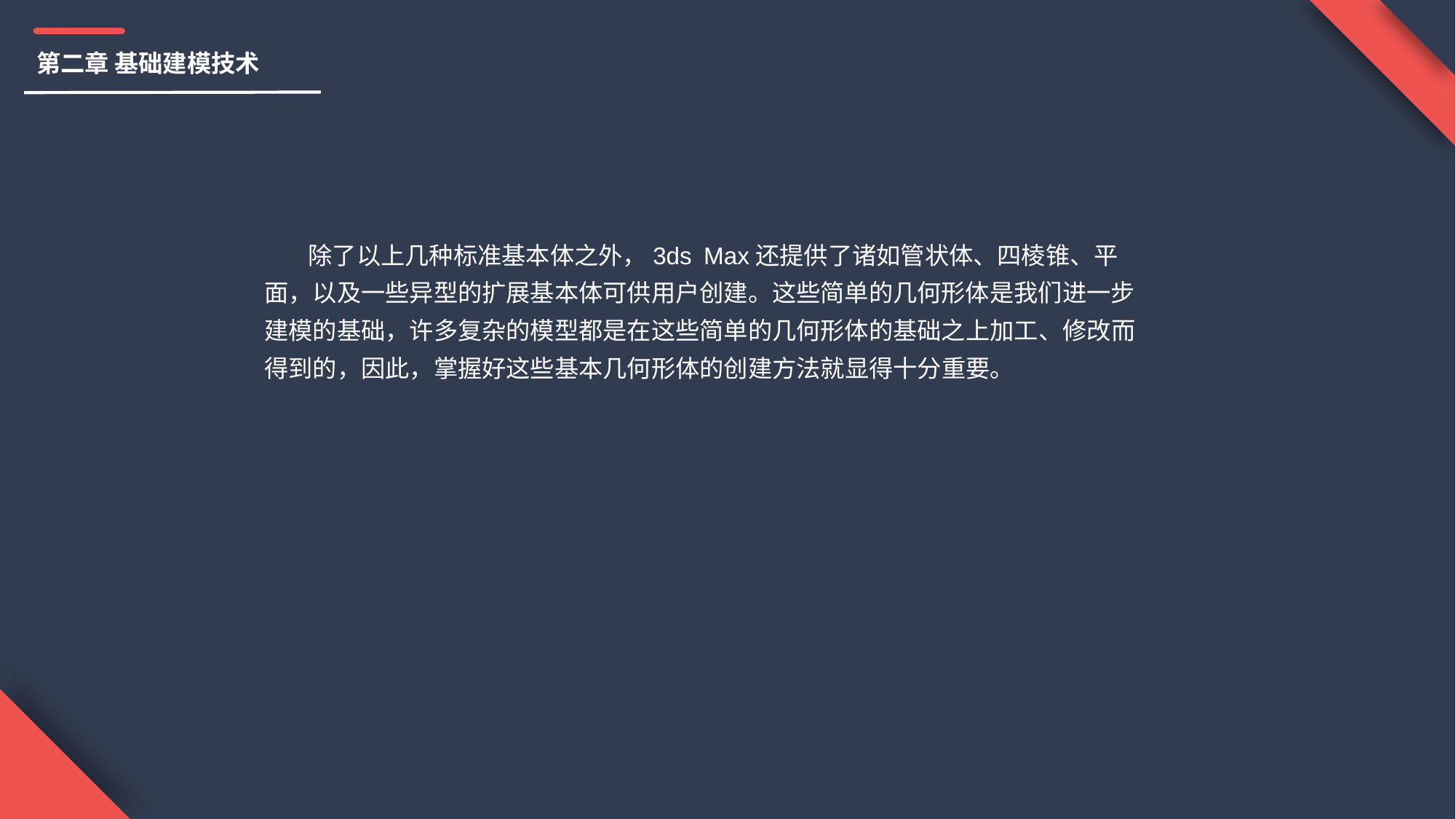

第二章 基础建模技术
       除了以上几种标准基本体之外，3dsMax还提供了诸如管状体、四棱锥、平面，以及一些异型的扩展基本体可供用户创建。这些简单的几何形体是我们进一步建模的基础，许多复杂的模型都是在这些简单的几何形体的基础之上加工、修改而得到的，因此，掌握好这些基本几何形体的创建方法就显得十分重要。